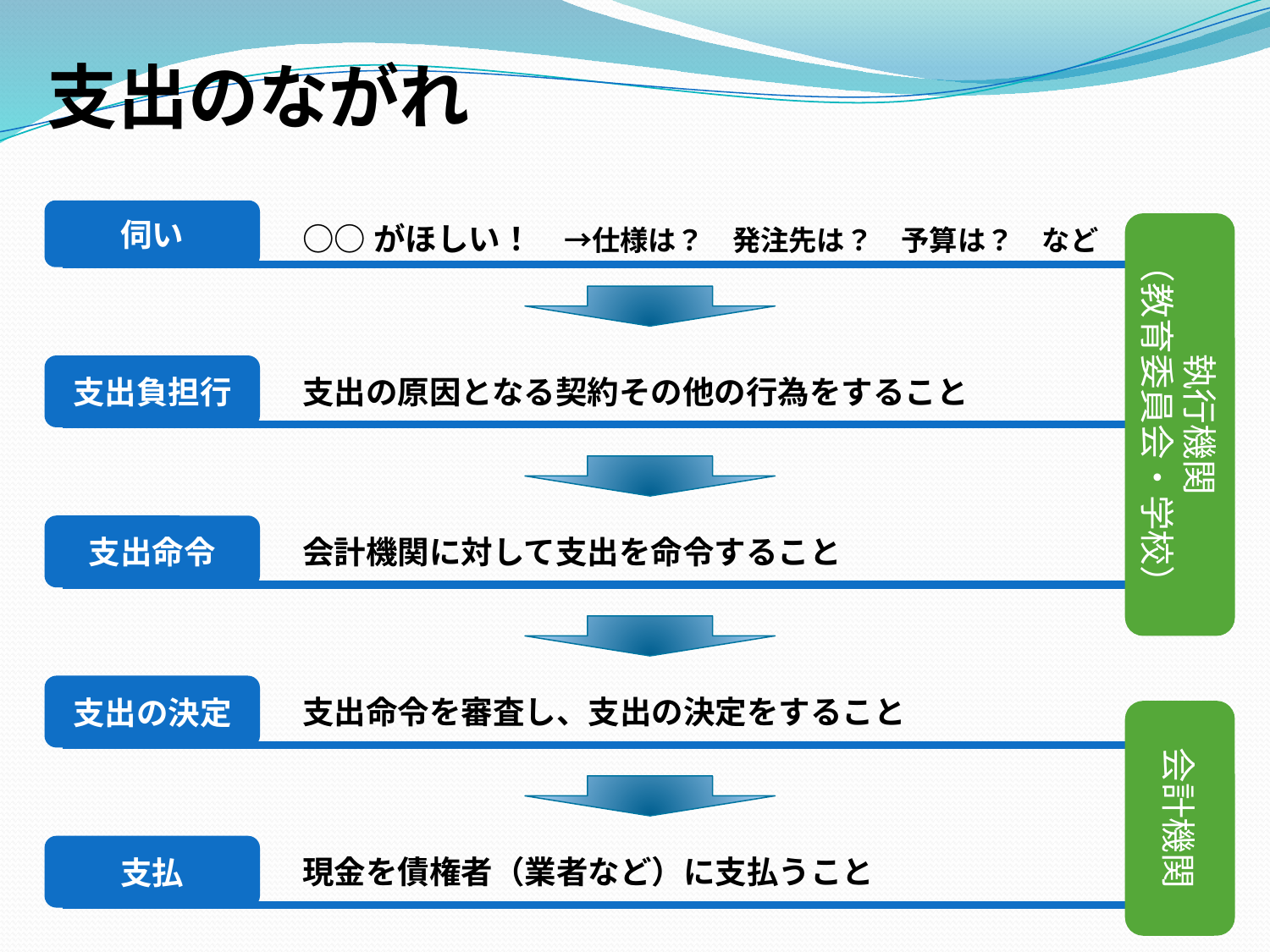

支出のながれ
伺い
○○がほしい！　→仕様は？　発注先は？　予算は？　など
執行機関
（教育委員会・学校）

支出負担行
支出の原因となる契約その他の行為をすること

支出命令
会計機関に対して支出を命令すること

支出の決定
支出命令を審査し、支出の決定をすること
会計機関

支払
現金を債権者（業者など）に支払うこと